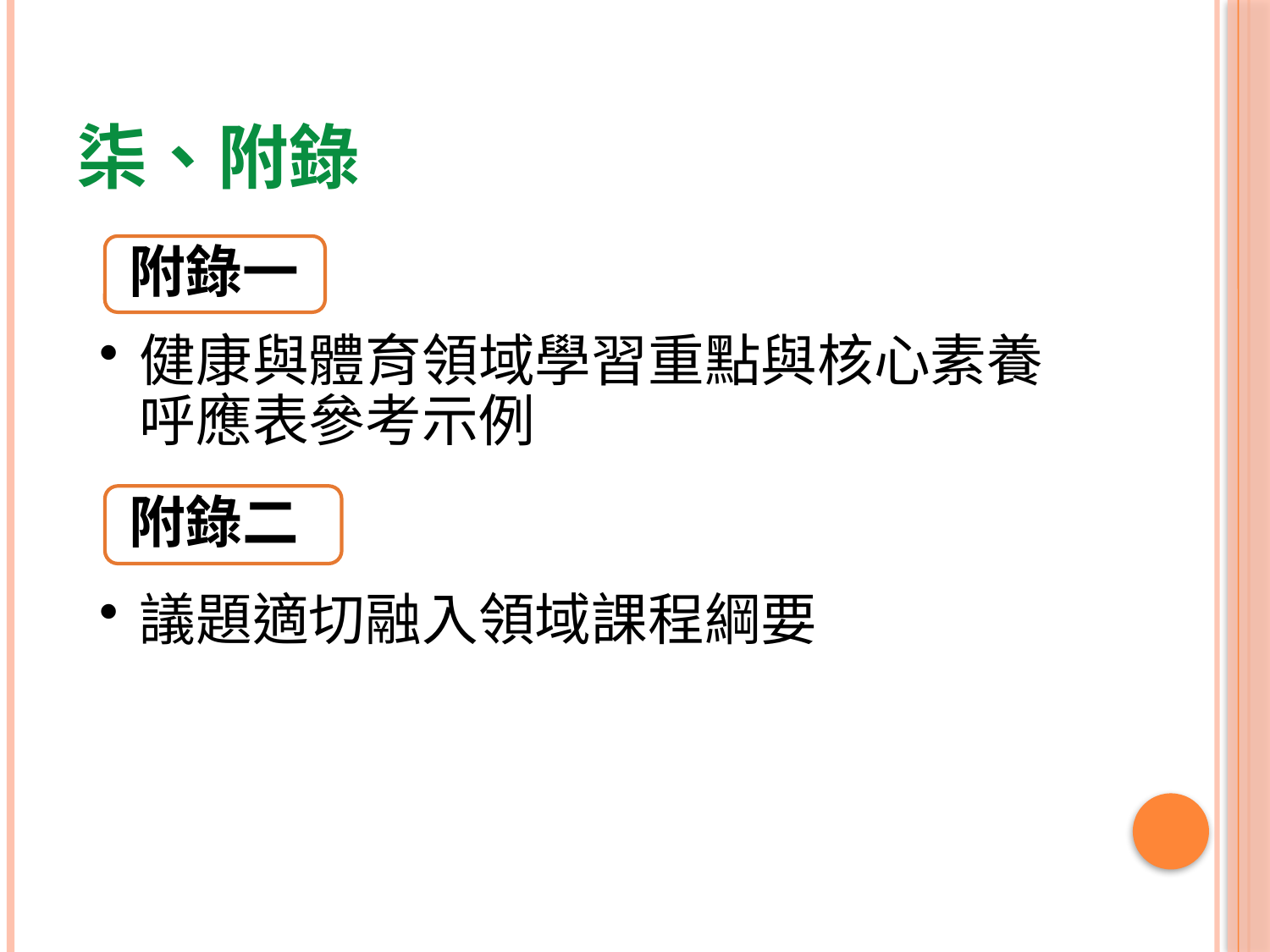

# 柒、附錄
附錄一
健康與體育領域學習重點與核心素養   呼應表參考示例
附錄二
議題適切融入領域課程綱要